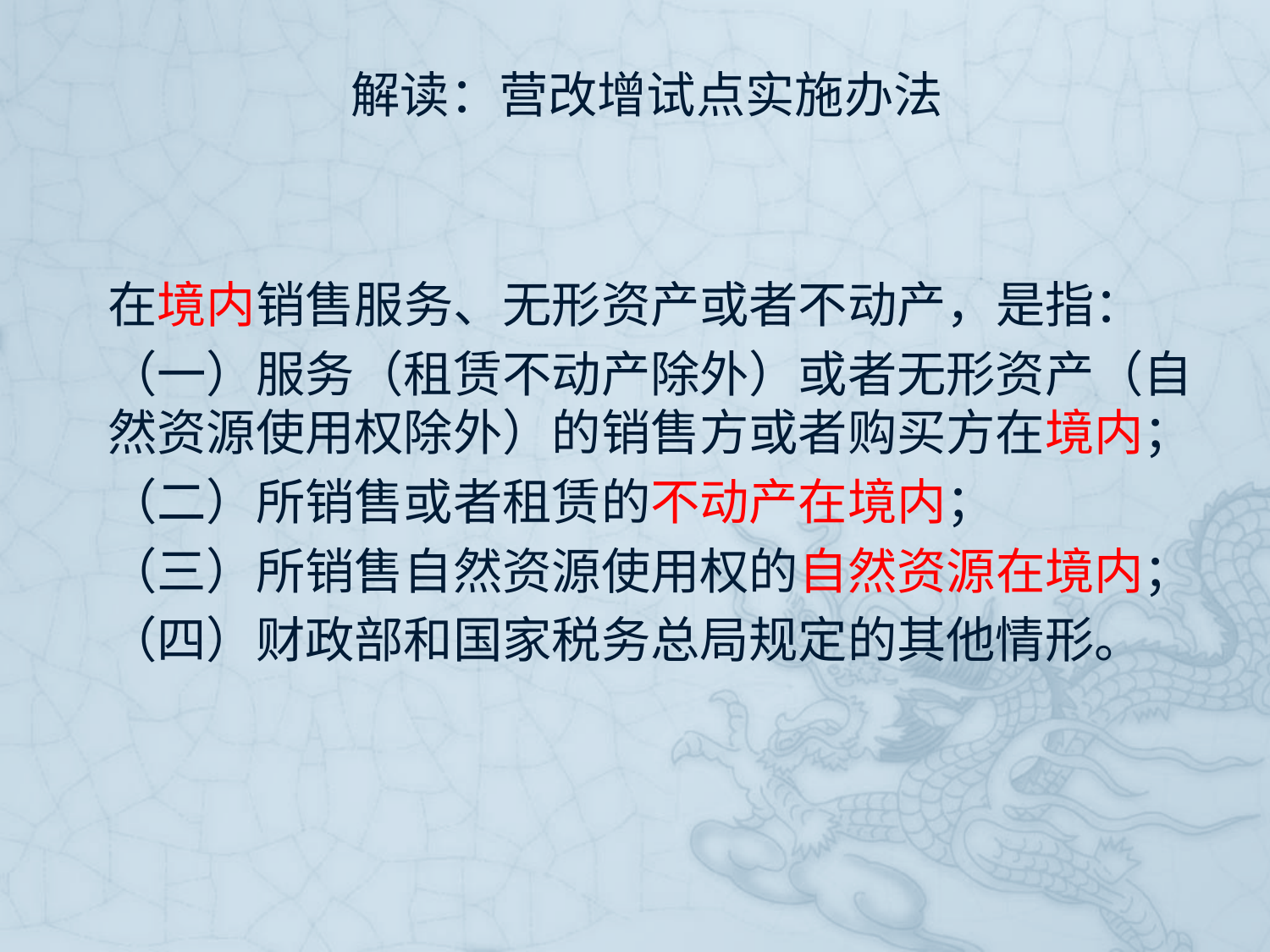

# 解读：营改增试点实施办法

在境内销售服务、无形资产或者不动产，是指：
（一）服务（租赁不动产除外）或者无形资产（自然资源使用权除外）的销售方或者购买方在境内；
（二）所销售或者租赁的不动产在境内；
（三）所销售自然资源使用权的自然资源在境内；
（四）财政部和国家税务总局规定的其他情形。